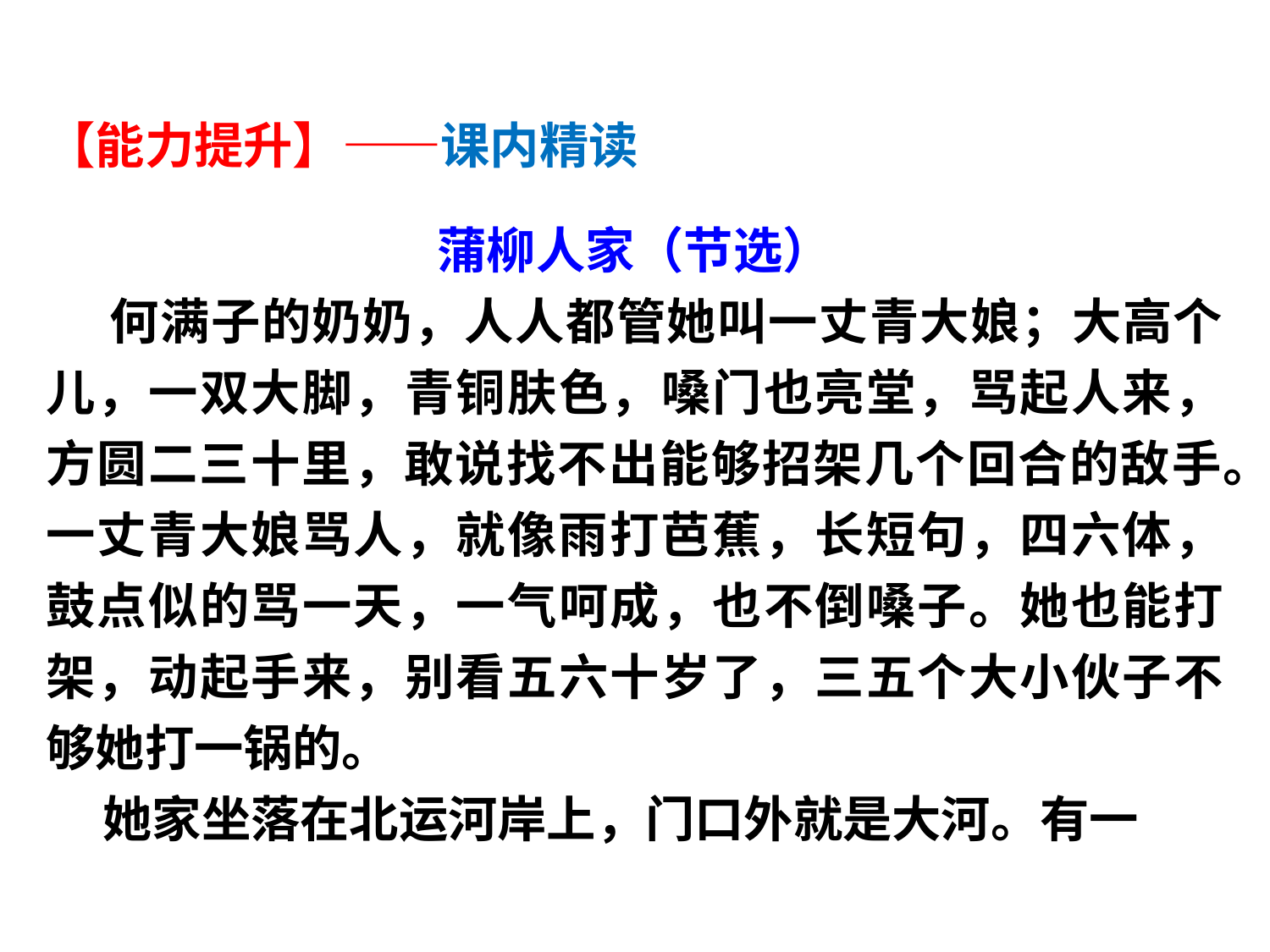

【能力提升】——课内精读
蒲柳人家（节选）
    何满子的奶奶，人人都管她叫一丈青大娘；大高个儿，一双大脚，青铜肤色，嗓门也亮堂，骂起人来，方圆二三十里，敢说找不出能够招架几个回合的敌手。一丈青大娘骂人，就像雨打芭蕉，长短句，四六体，鼓点似的骂一天，一气呵成，也不倒嗓子。她也能打架，动起手来，别看五六十岁了，三五个大小伙子不够她打一锅的。
    她家坐落在北运河岸上，门口外就是大河。有一